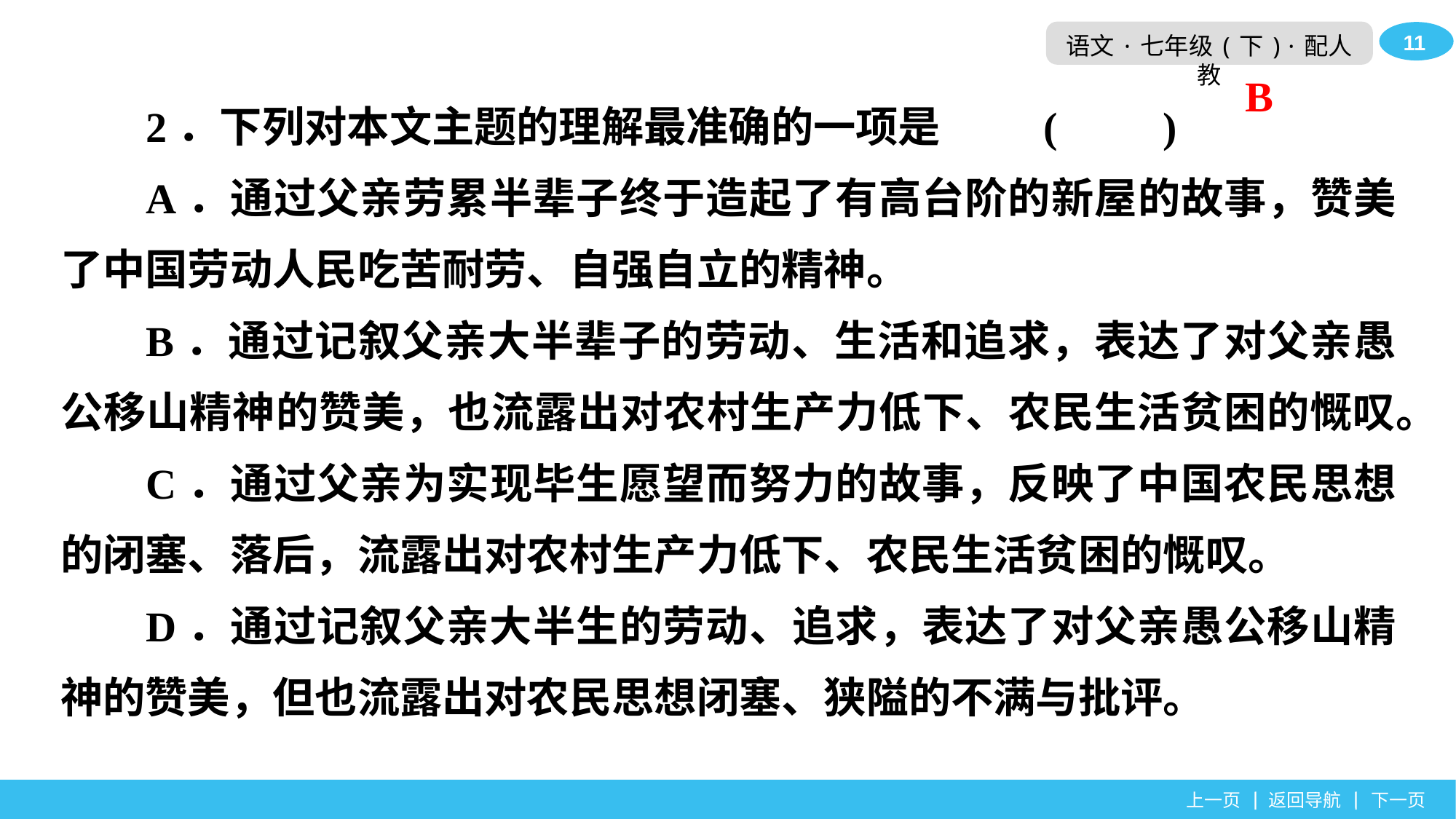

2．下列对本文主题的理解最准确的一项是	(　　)
A．通过父亲劳累半辈子终于造起了有高台阶的新屋的故事，赞美了中国劳动人民吃苦耐劳、自强自立的精神。
B．通过记叙父亲大半辈子的劳动、生活和追求，表达了对父亲愚公移山精神的赞美，也流露出对农村生产力低下、农民生活贫困的慨叹。
C．通过父亲为实现毕生愿望而努力的故事，反映了中国农民思想的闭塞、落后，流露出对农村生产力低下、农民生活贫困的慨叹。
D．通过记叙父亲大半生的劳动、追求，表达了对父亲愚公移山精神的赞美，但也流露出对农民思想闭塞、狭隘的不满与批评。
B